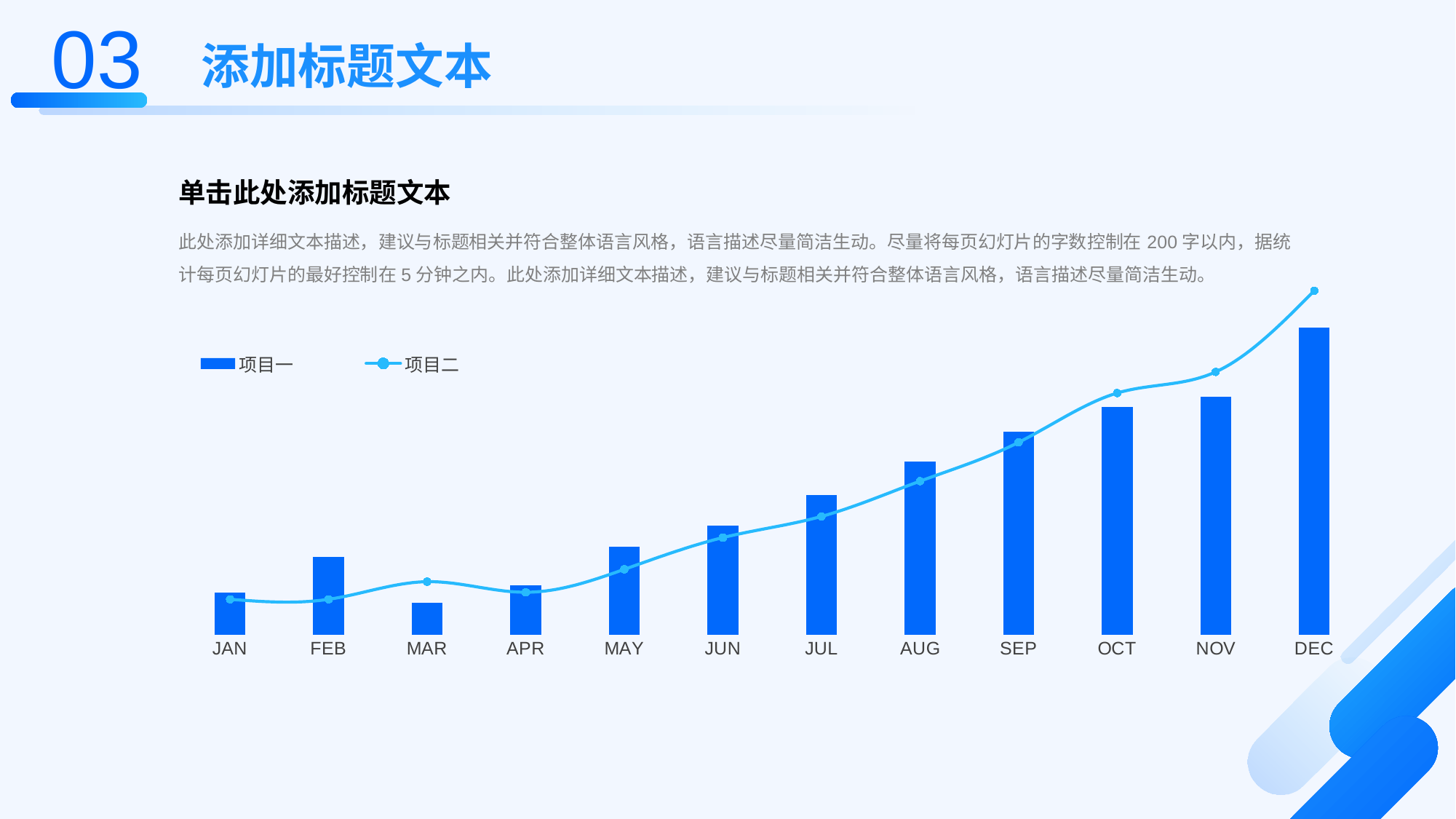

03
添加标题文本

### Chart

| Category | 项目一 | 项目二 |
|---|---|---|
| JAN | 2.4 | 2.0 |
| FEB | 4.4 | 2.0 |
| MAR | 1.8 | 3.0 |
| APR | 2.8 | 2.4 |
| MAY | 5.0 | 3.7 |
| JUN | 6.2 | 5.5 |
| JUL | 7.9 | 6.7 |
| AUG | 9.8 | 8.7 |
| SEP | 11.5 | 10.9 |
| OCT | 12.9 | 13.7 |
| NOV | 13.5 | 14.9 |
| DEC | 17.4 | 19.5 |
单击此处添加标题文本
此处添加详细文本描述，建议与标题相关并符合整体语言风格，语言描述尽量简洁生动。尽量将每页幻灯片的字数控制在200字以内，据统计每页幻灯片的最好控制在5分钟之内。此处添加详细文本描述，建议与标题相关并符合整体语言风格，语言描述尽量简洁生动。